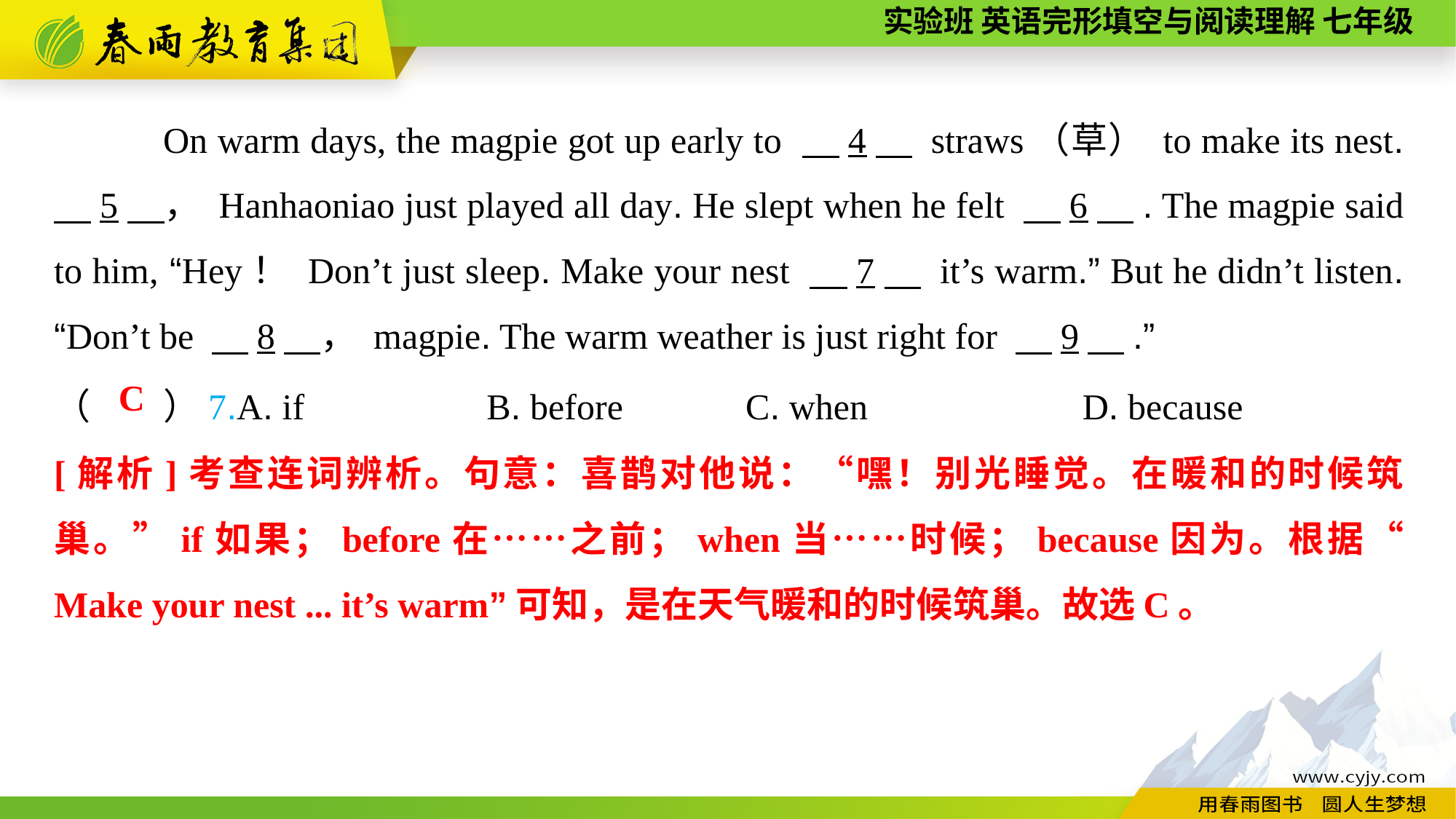

On warm days, the magpie got up early to 　4　 straws（草） to make its nest. 　5　， Hanhaoniao just played all day. He slept when he felt 　6　. The magpie said to him, “Hey！ Don’t just sleep. Make your nest 　7　 it’s warm.” But he didn’t listen. “Don’t be 　8　， magpie. The warm weather is just right for 　9　.”
（　　）7.A. if                    B. before	    C. when	                 D. because
C
[解析]考查连词辨析。句意：喜鹊对他说：“嘿！别光睡觉。在暖和的时候筑巢。”if如果；before在……之前；when当……时候；because因为。根据“ Make your nest ... it’s warm”可知，是在天气暖和的时候筑巢。故选C。